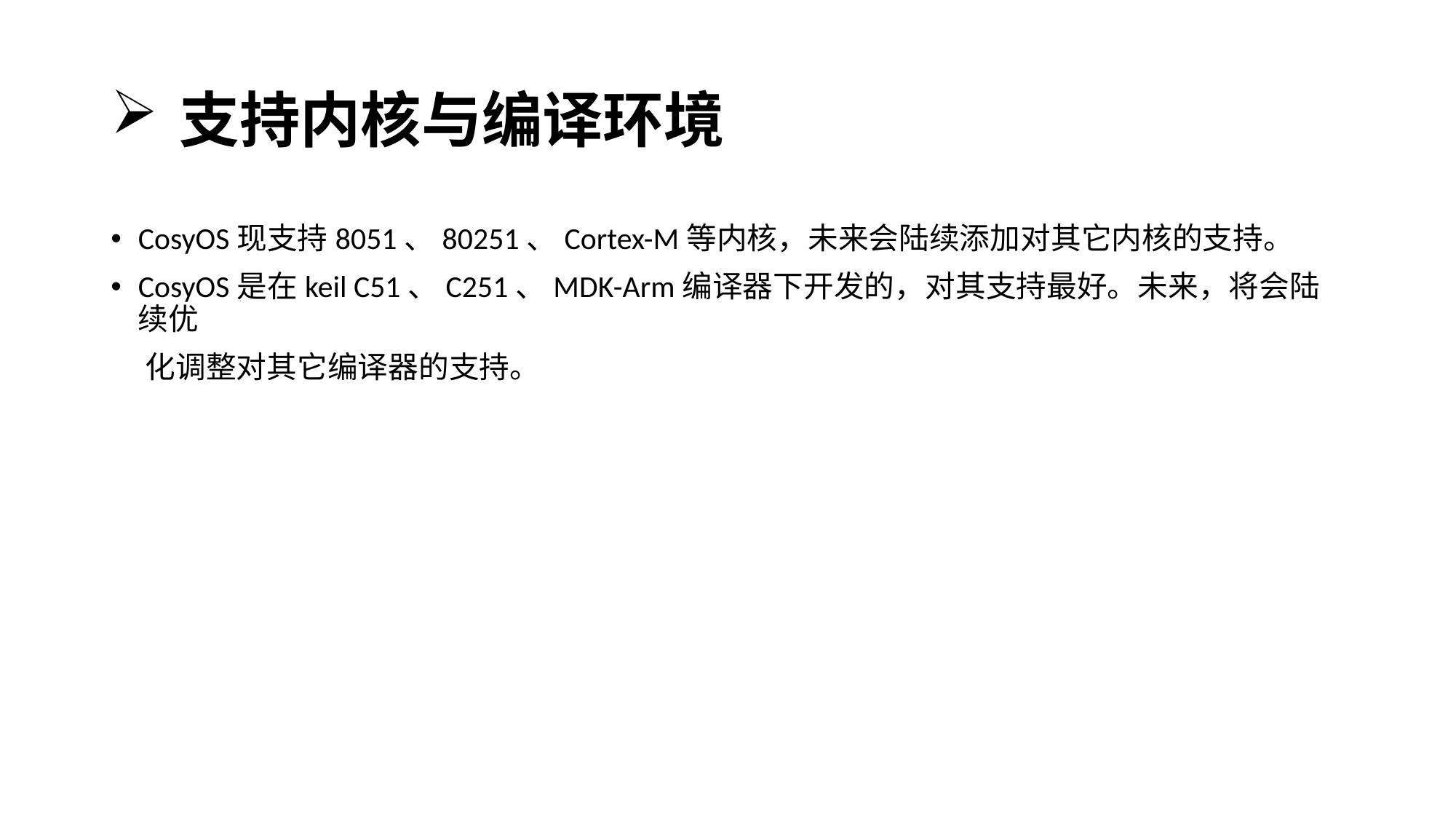

# 支持内核与编译环境
CosyOS现支持8051、80251、Cortex-M等内核，未来会陆续添加对其它内核的支持。
CosyOS是在keil C51、C251、MDK-Arm编译器下开发的，对其支持最好。未来，将会陆续优
    化调整对其它编译器的支持。